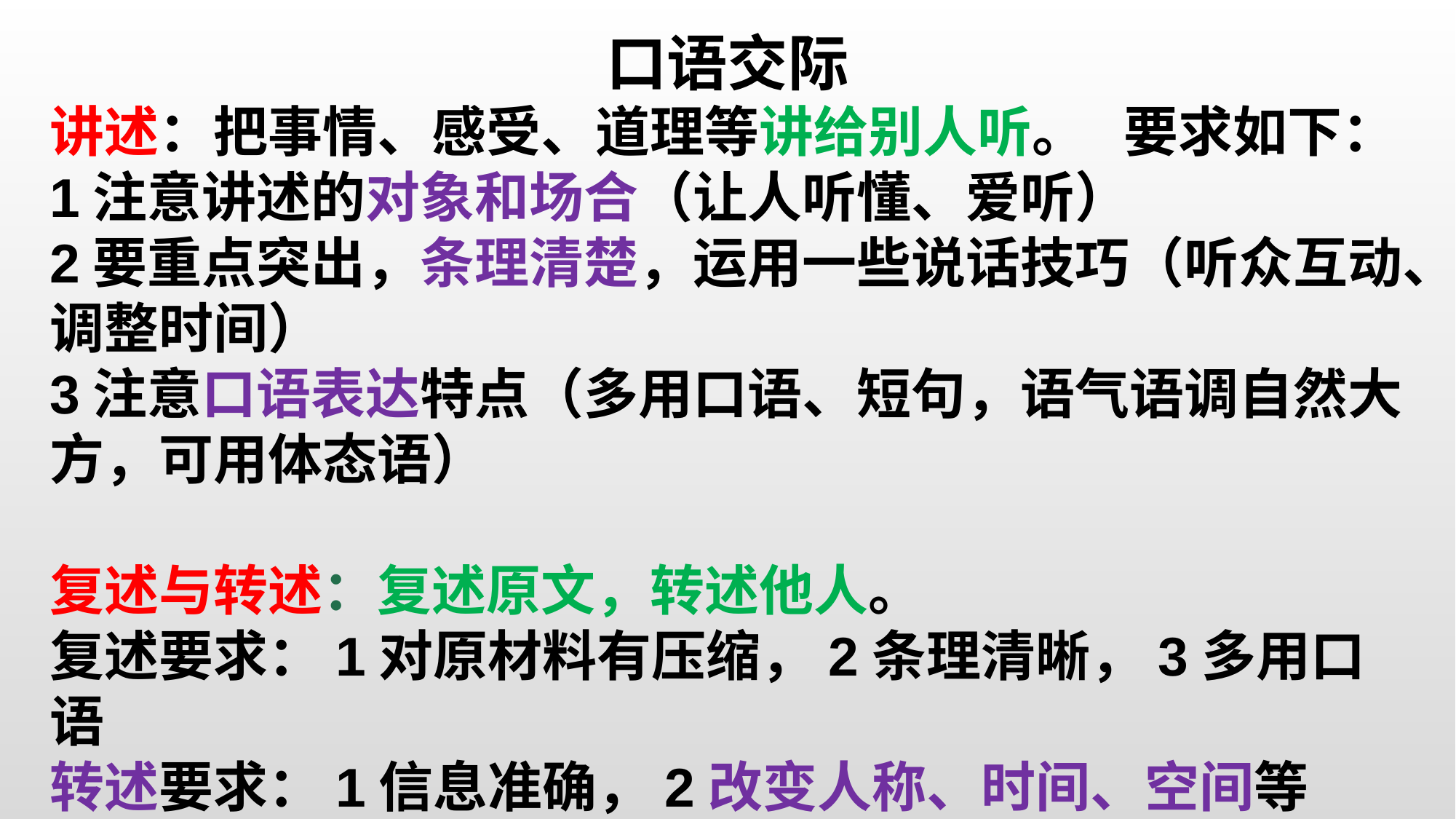

口语交际
讲述：把事情、感受、道理等讲给别人听。   要求如下：
1注意讲述的对象和场合（让人听懂、爱听）
2要重点突出，条理清楚，运用一些说话技巧（听众互动、调整时间）
3注意口语表达特点（多用口语、短句，语气语调自然大方，可用体态语）

复述与转述：复述原文，转述他人。
复述要求：1对原材料有压缩，2条理清晰，3多用口语
转述要求：1信息准确，2改变人称、时间、空间等